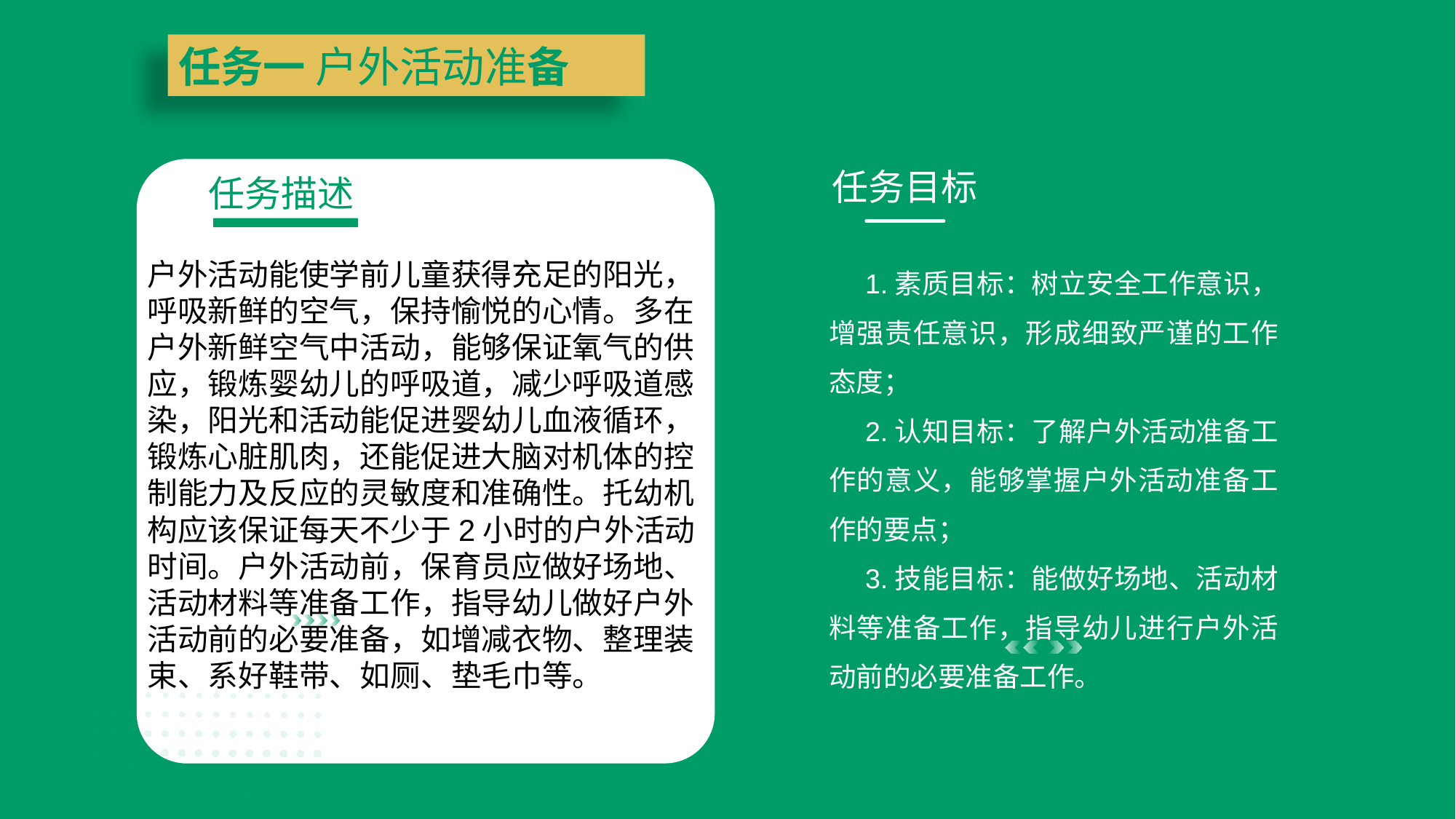

任务一 户外活动准备
任务目标

任务描述

1.素质目标：树立安全工作意识，增强责任意识，形成细致严谨的工作态度；
2.认知目标：了解户外活动准备工作的意义，能够掌握户外活动准备工作的要点；
3.技能目标：能做好场地、活动材料等准备工作，指导幼儿进行户外活动前的必要准备工作。
户外活动能使学前儿童获得充足的阳光，呼吸新鲜的空气，保持愉悦的心情。多在户外新鲜空气中活动，能够保证氧气的供应，锻炼婴幼儿的呼吸道，减少呼吸道感染，阳光和活动能促进婴幼儿血液循环，锻炼心脏肌肉，还能促进大脑对机体的控制能力及反应的灵敏度和准确性。托幼机构应该保证每天不少于2小时的户外活动时间。户外活动前，保育员应做好场地、活动材料等准备工作，指导幼儿做好户外活动前的必要准备，如增减衣物、整理装束、系好鞋带、如厕、垫毛巾等。